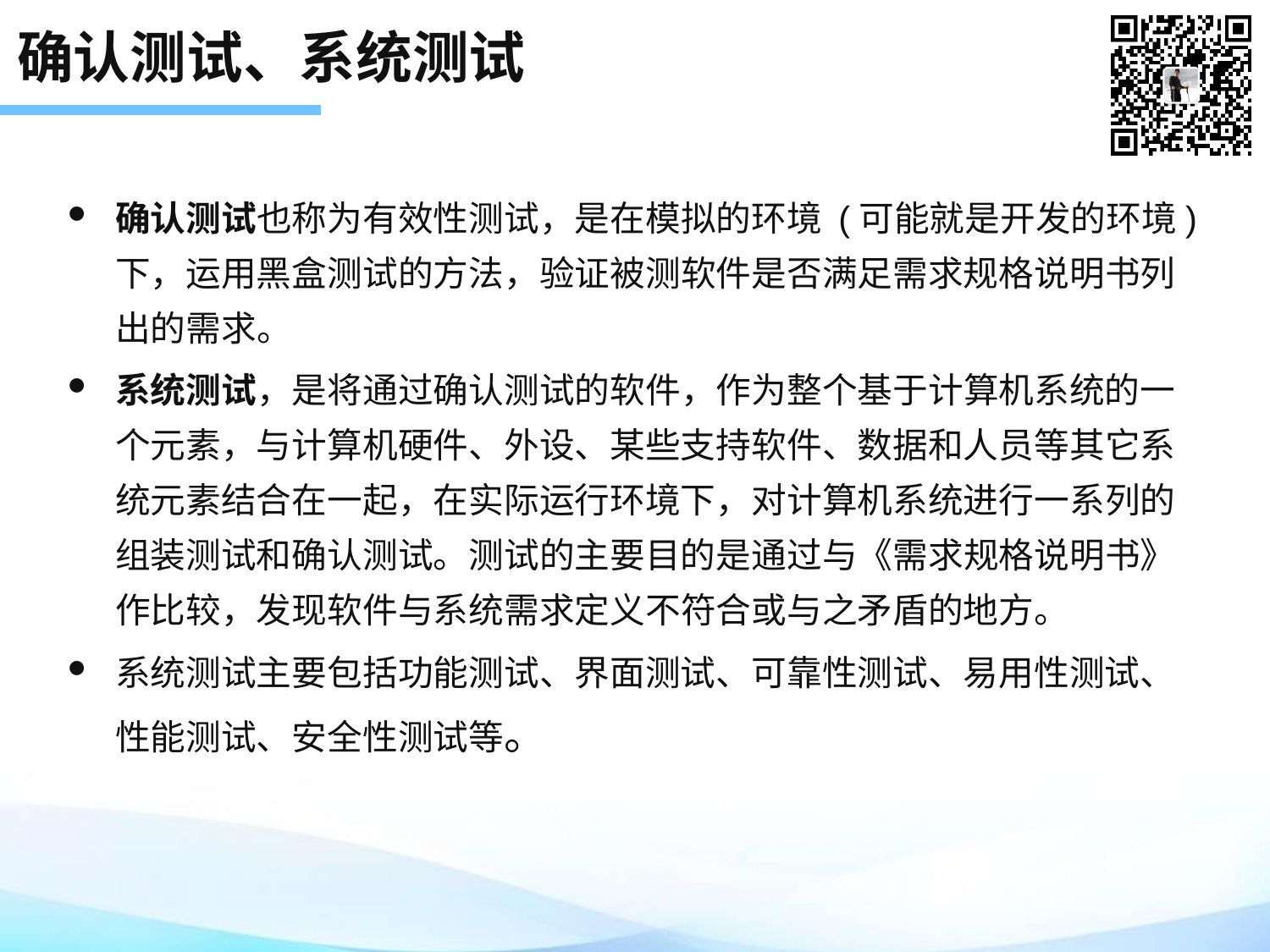

# 确认测试、系统测试
确认测试也称为有效性测试，是在模拟的环境 (可能就是开发的环境) 下，运用黑盒测试的方法，验证被测软件是否满足需求规格说明书列出的需求。
系统测试，是将通过确认测试的软件，作为整个基于计算机系统的一个元素，与计算机硬件、外设、某些支持软件、数据和人员等其它系统元素结合在一起，在实际运行环境下，对计算机系统进行一系列的组装测试和确认测试。测试的主要目的是通过与《需求规格说明书》作比较，发现软件与系统需求定义不符合或与之矛盾的地方。
系统测试主要包括功能测试、界面测试、可靠性测试、易用性测试、性能测试、安全性测试等。